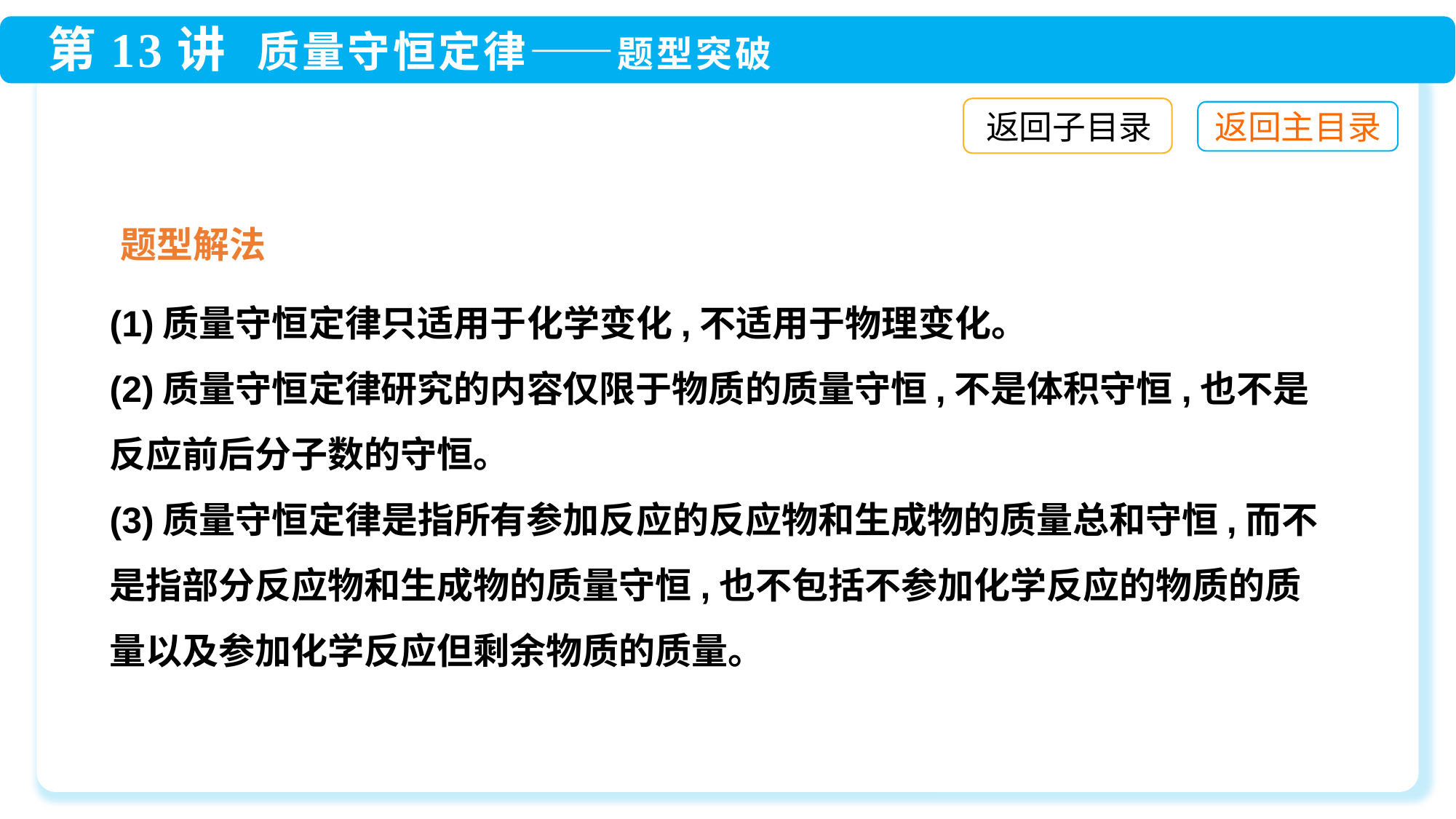

返回子目录
题型解法
(1)质量守恒定律只适用于化学变化,不适用于物理变化。
(2)质量守恒定律研究的内容仅限于物质的质量守恒,不是体积守恒,也不是反应前后分子数的守恒。
(3)质量守恒定律是指所有参加反应的反应物和生成物的质量总和守恒,而不是指部分反应物和生成物的质量守恒,也不包括不参加化学反应的物质的质量以及参加化学反应但剩余物质的质量。